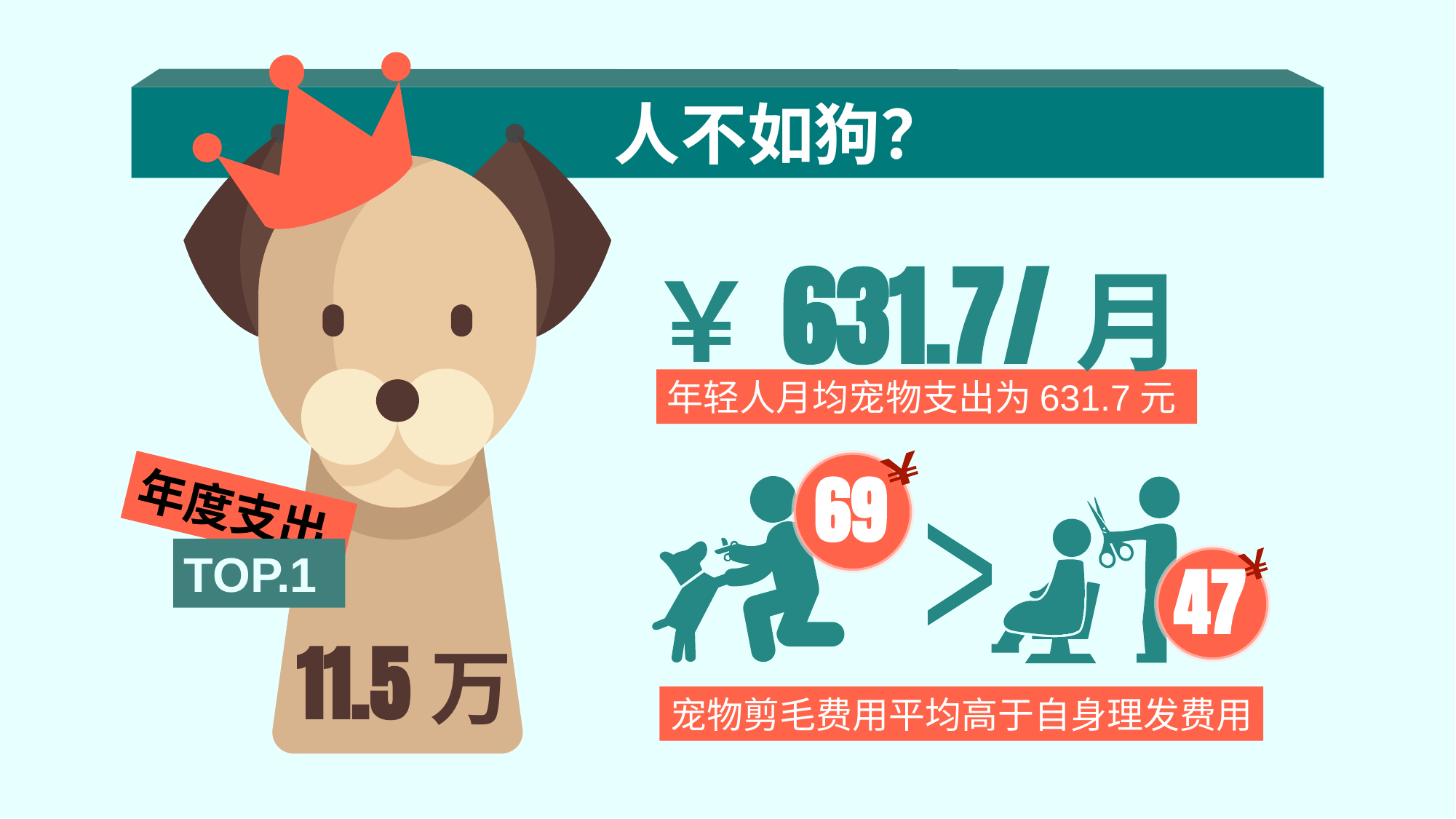

人不如狗？

￥631.7/月
年轻人月均宠物支出为631.7元
69
￥

年度支出

>
TOP.1
47
￥
11.5万
宠物剪毛费用平均高于自身理发费用